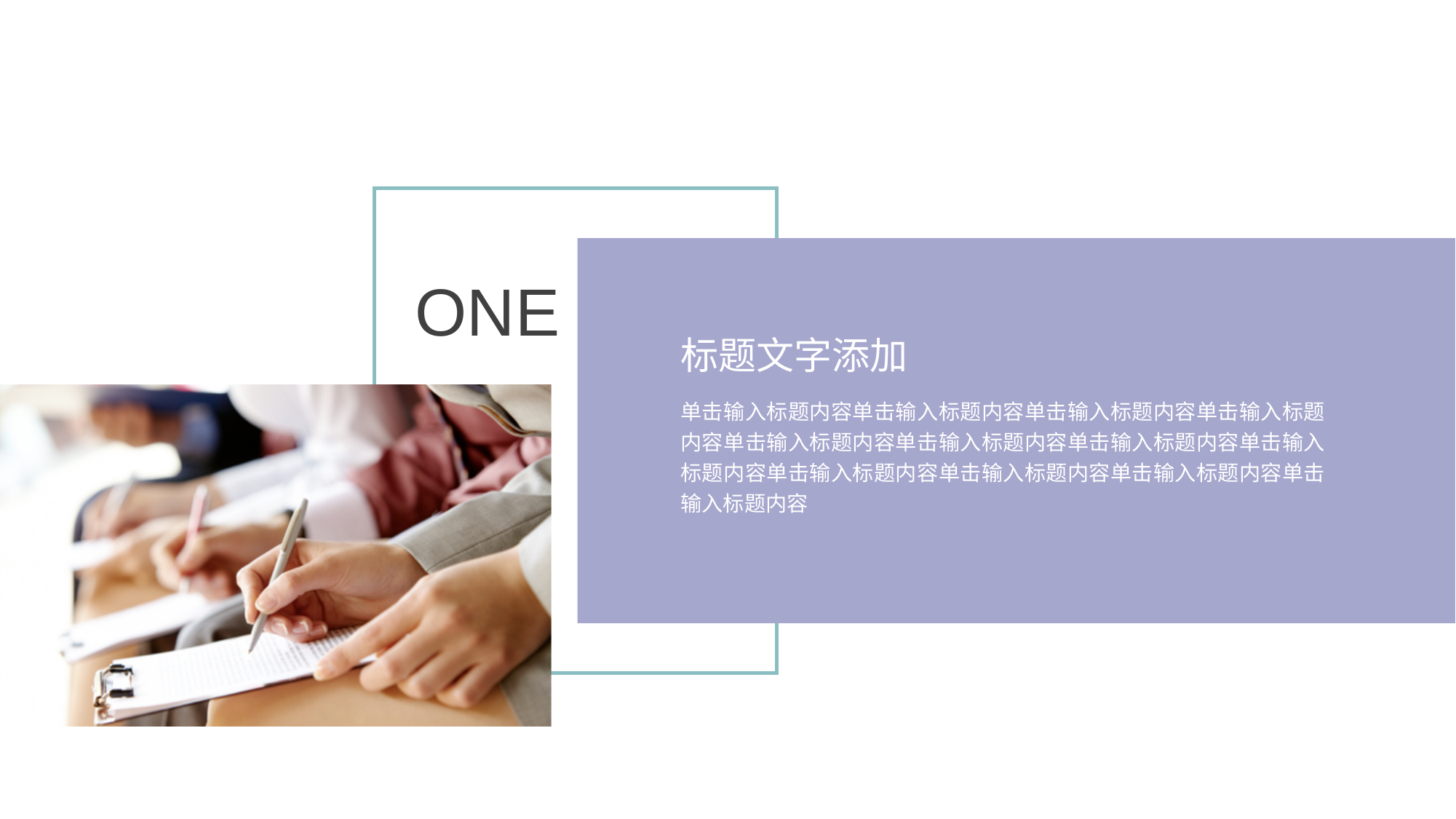

ONE
标题文字添加
单击输入标题内容单击输入标题内容单击输入标题内容单击输入标题内容单击输入标题内容单击输入标题内容单击输入标题内容单击输入标题内容单击输入标题内容单击输入标题内容单击输入标题内容单击输入标题内容